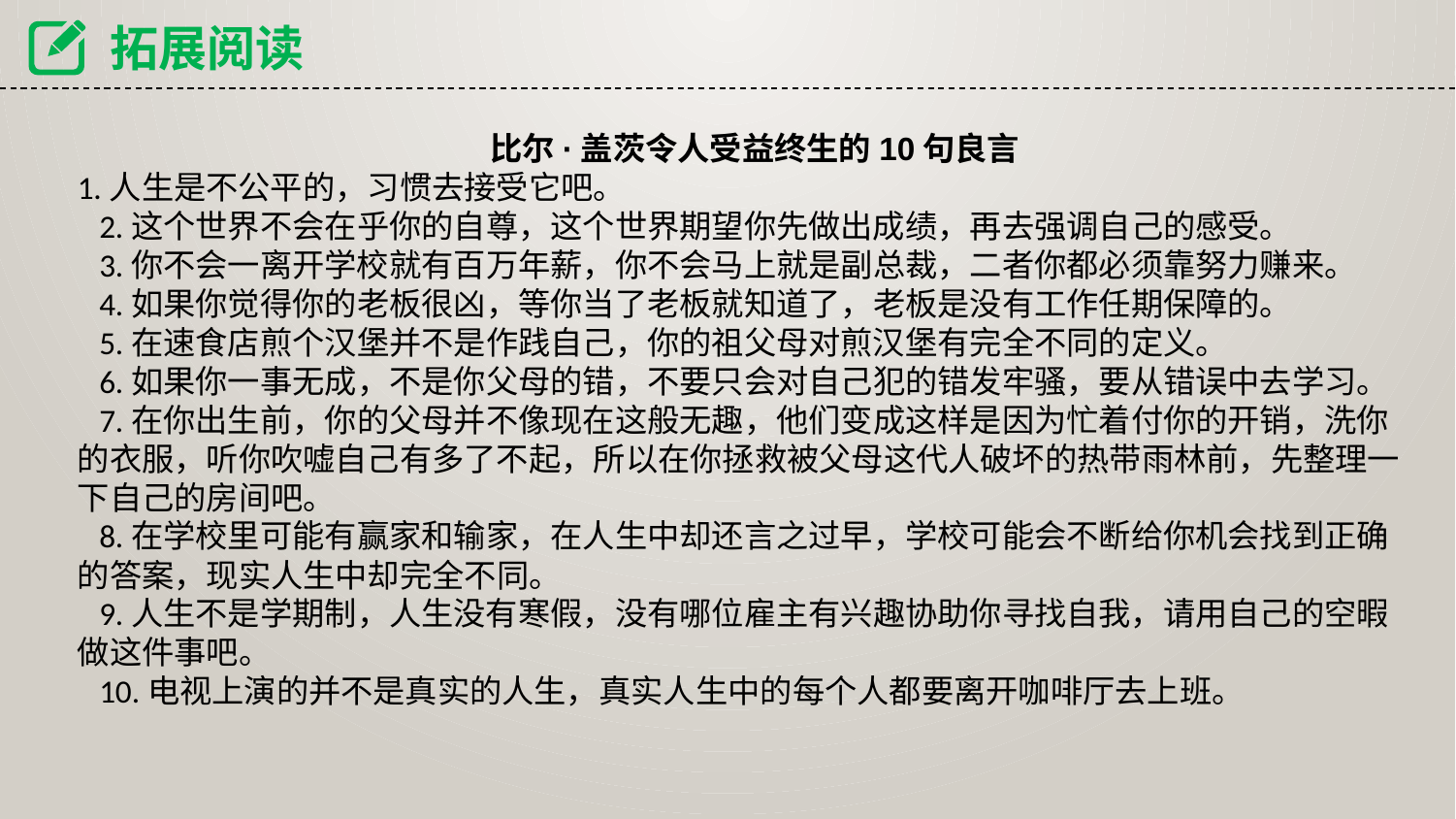

拓展阅读

   比尔·盖茨令人受益终生的10句良言
1.人生是不公平的，习惯去接受它吧。
   2.这个世界不会在乎你的自尊，这个世界期望你先做出成绩，再去强调自己的感受。
   3.你不会一离开学校就有百万年薪，你不会马上就是副总裁，二者你都必须靠努力赚来。
   4.如果你觉得你的老板很凶，等你当了老板就知道了，老板是没有工作任期保障的。
   5.在速食店煎个汉堡并不是作践自己，你的祖父母对煎汉堡有完全不同的定义。
   6.如果你一事无成，不是你父母的错，不要只会对自己犯的错发牢骚，要从错误中去学习。
   7.在你出生前，你的父母并不像现在这般无趣，他们变成这样是因为忙着付你的开销，洗你的衣服，听你吹嘘自己有多了不起，所以在你拯救被父母这代人破坏的热带雨林前，先整理一下自己的房间吧。
   8.在学校里可能有赢家和输家，在人生中却还言之过早，学校可能会不断给你机会找到正确的答案，现实人生中却完全不同。
   9.人生不是学期制，人生没有寒假，没有哪位雇主有兴趣协助你寻找自我，请用自己的空暇做这件事吧。
   10.电视上演的并不是真实的人生，真实人生中的每个人都要离开咖啡厅去上班。
14